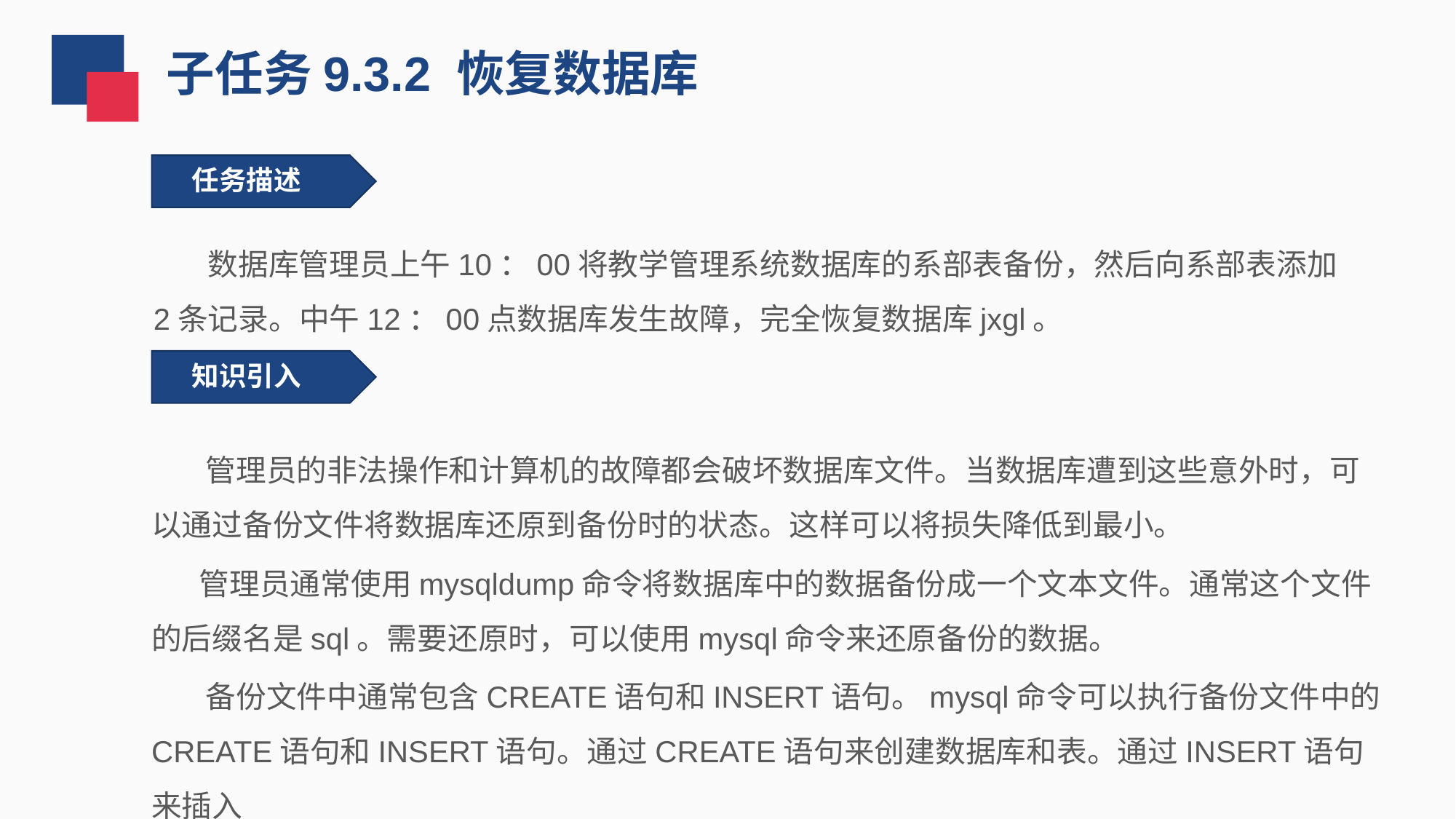

子任务9.3.2 恢复数据库

任务描述
       数据库管理员上午10：00将教学管理系统数据库的系部表备份，然后向系部表添加2条记录。中午12：00点数据库发生故障，完全恢复数据库jxgl。

知识引入
       管理员的非法操作和计算机的故障都会破坏数据库文件。当数据库遭到这些意外时，可以通过备份文件将数据库还原到备份时的状态。这样可以将损失降低到最小。
      管理员通常使用mysqldump命令将数据库中的数据备份成一个文本文件。通常这个文件的后缀名是sql。需要还原时，可以使用mysql命令来还原备份的数据。
       备份文件中通常包含CREATE语句和INSERT语句。mysql命令可以执行备份文件中的CREATE语句和INSERT语句。通过CREATE语句来创建数据库和表。通过INSERT语句来插入